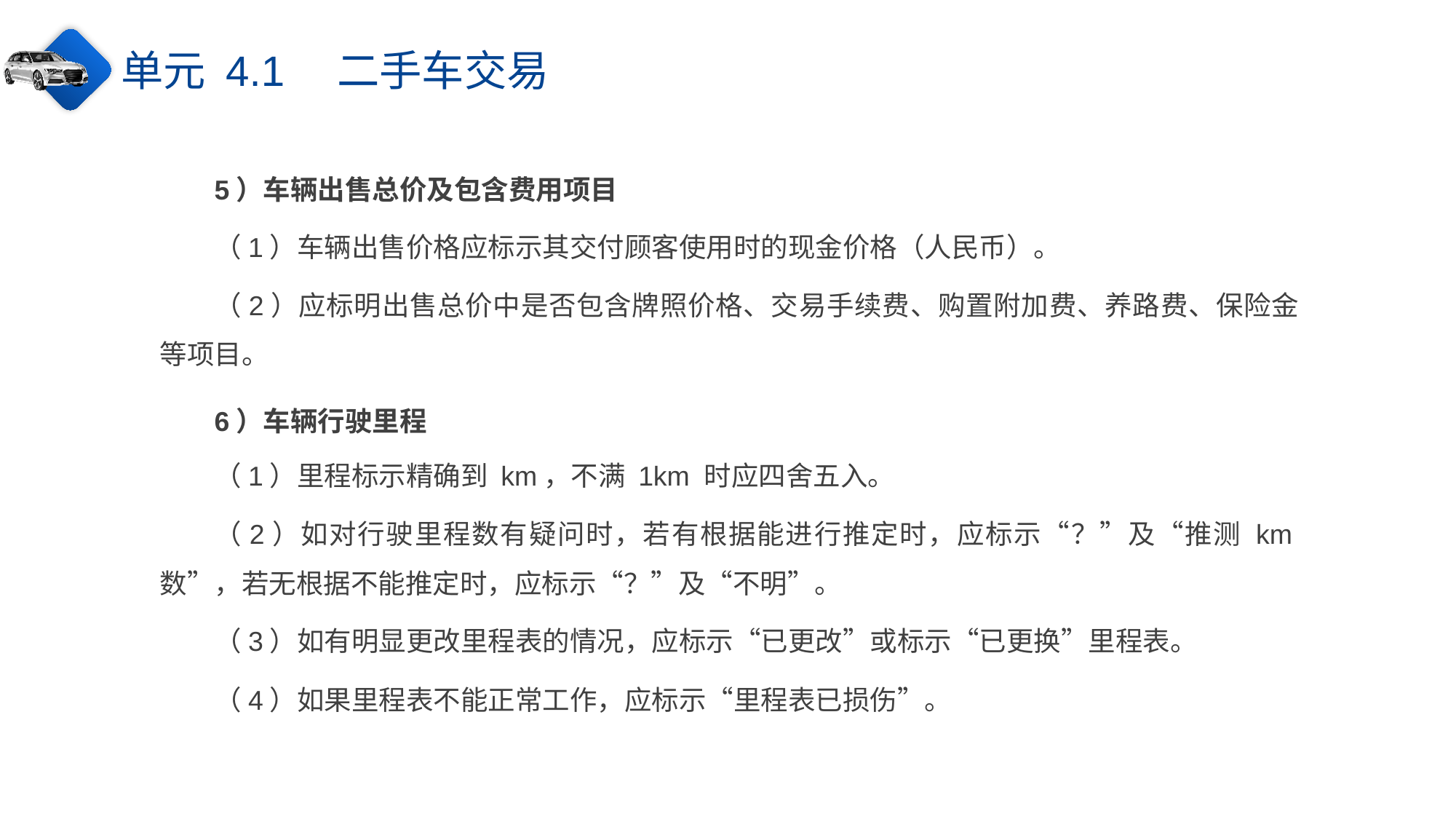

单元 4.1　二手车交易
5）车辆出售总价及包含费用项目
（1）车辆出售价格应标示其交付顾客使用时的现金价格（人民币）。
（2）应标明出售总价中是否包含牌照价格、交易手续费、购置附加费、养路费、保险金等项目。
6）车辆行驶里程
（1）里程标示精确到 km，不满 1km 时应四舍五入。
（2）如对行驶里程数有疑问时，若有根据能进行推定时，应标示“？”及“推测 km数”，若无根据不能推定时，应标示“？”及“不明”。
（3）如有明显更改里程表的情况，应标示“已更改”或标示“已更换”里程表。
（4）如果里程表不能正常工作，应标示“里程表已损伤”。